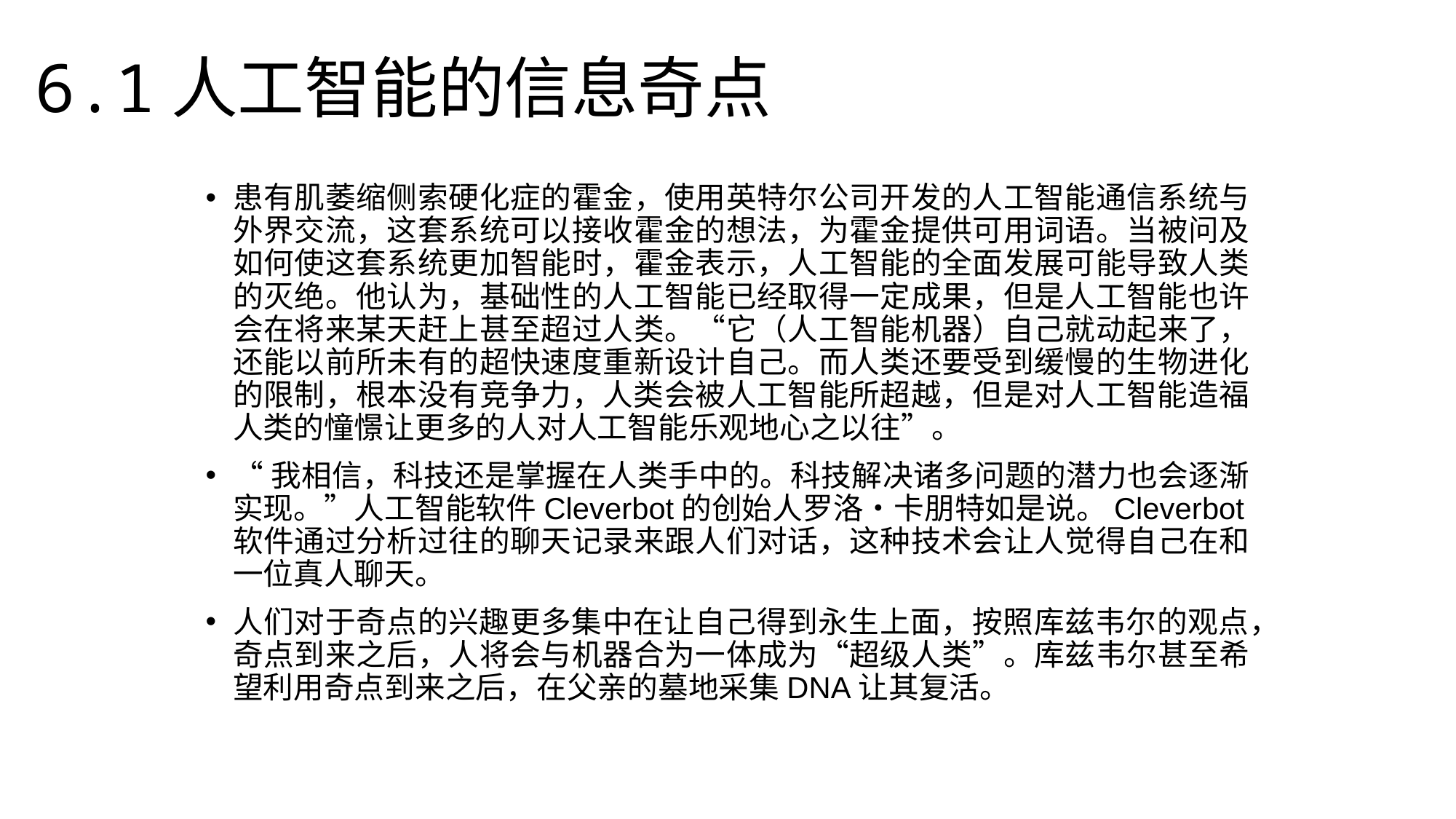

6.1人工智能的信息奇点

患有肌萎缩侧索硬化症的霍金，使用英特尔公司开发的人工智能通信系统与外界交流，这套系统可以接收霍金的想法，为霍金提供可用词语。当被问及如何使这套系统更加智能时，霍金表示，人工智能的全面发展可能导致人类的灭绝。他认为，基础性的人工智能已经取得一定成果，但是人工智能也许会在将来某天赶上甚至超过人类。“它（人工智能机器）自己就动起来了，还能以前所未有的超快速度重新设计自己。而人类还要受到缓慢的生物进化的限制，根本没有竞争力，人类会被人工智能所超越，但是对人工智能造福人类的憧憬让更多的人对人工智能乐观地心之以往”。
“我相信，科技还是掌握在人类手中的。科技解决诸多问题的潜力也会逐渐实现。”人工智能软件Cleverbot的创始人罗洛•卡朋特如是说。Cleverbot软件通过分析过往的聊天记录来跟人们对话，这种技术会让人觉得自己在和一位真人聊天。
人们对于奇点的兴趣更多集中在让自己得到永生上面，按照库兹韦尔的观点，奇点到来之后，人将会与机器合为一体成为“超级人类”。库兹韦尔甚至希望利用奇点到来之后，在父亲的墓地采集DNA让其复活。